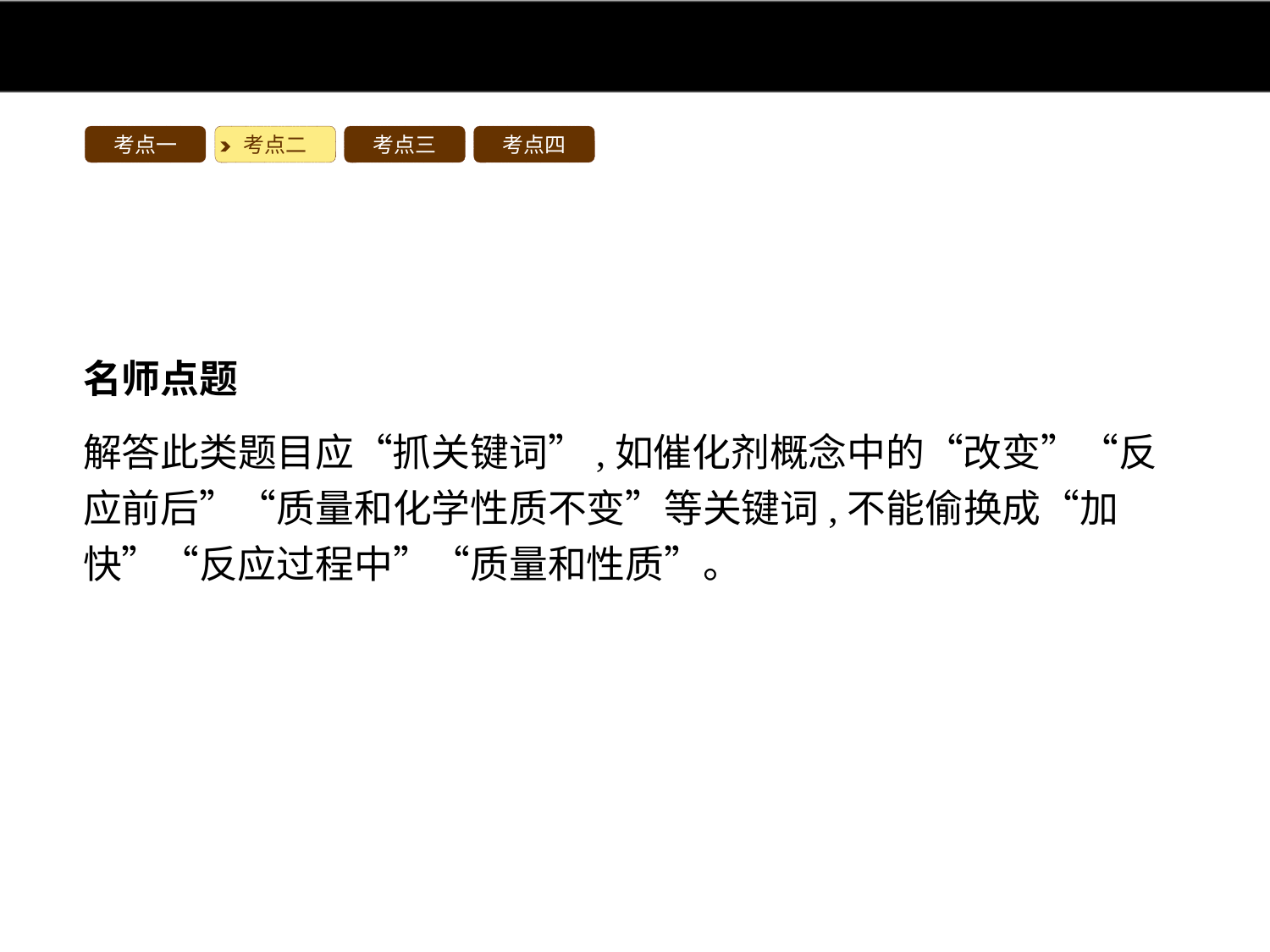

考点一
考点二
考点三
考点四

名师点题
解答此类题目应“抓关键词”,如催化剂概念中的“改变”“反应前后”“质量和化学性质不变”等关键词,不能偷换成“加快”“反应过程中”“质量和性质”。